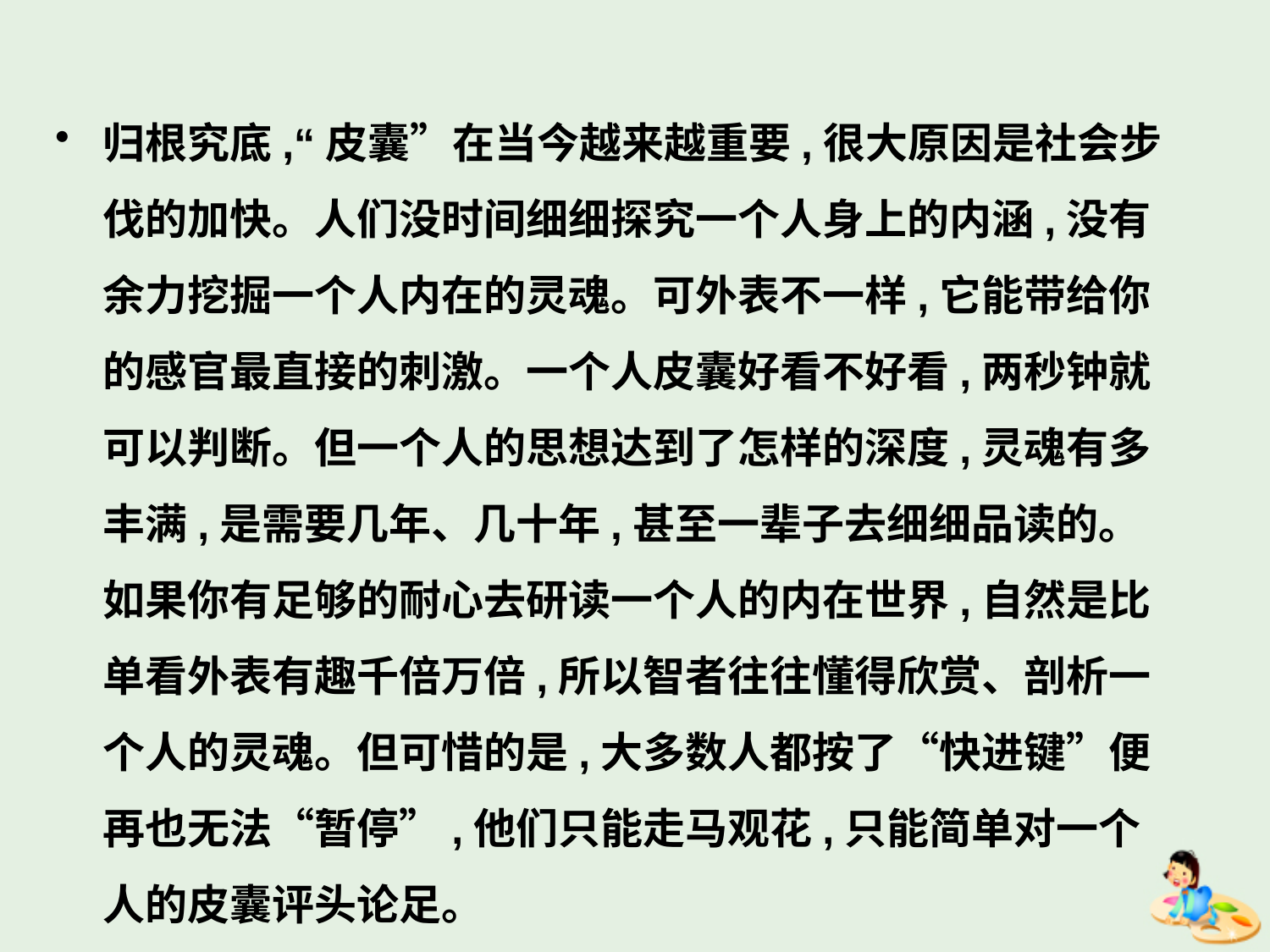

归根究底,“皮囊”在当今越来越重要,很大原因是社会步伐的加快。人们没时间细细探究一个人身上的内涵,没有余力挖掘一个人内在的灵魂。可外表不一样,它能带给你的感官最直接的刺激。一个人皮囊好看不好看,两秒钟就可以判断。但一个人的思想达到了怎样的深度,灵魂有多丰满,是需要几年、几十年,甚至一辈子去细细品读的。如果你有足够的耐心去研读一个人的内在世界,自然是比单看外表有趣千倍万倍,所以智者往往懂得欣赏、剖析一个人的灵魂。但可惜的是,大多数人都按了“快进键”便再也无法“暂停”,他们只能走马观花,只能简单对一个人的皮囊评头论足。